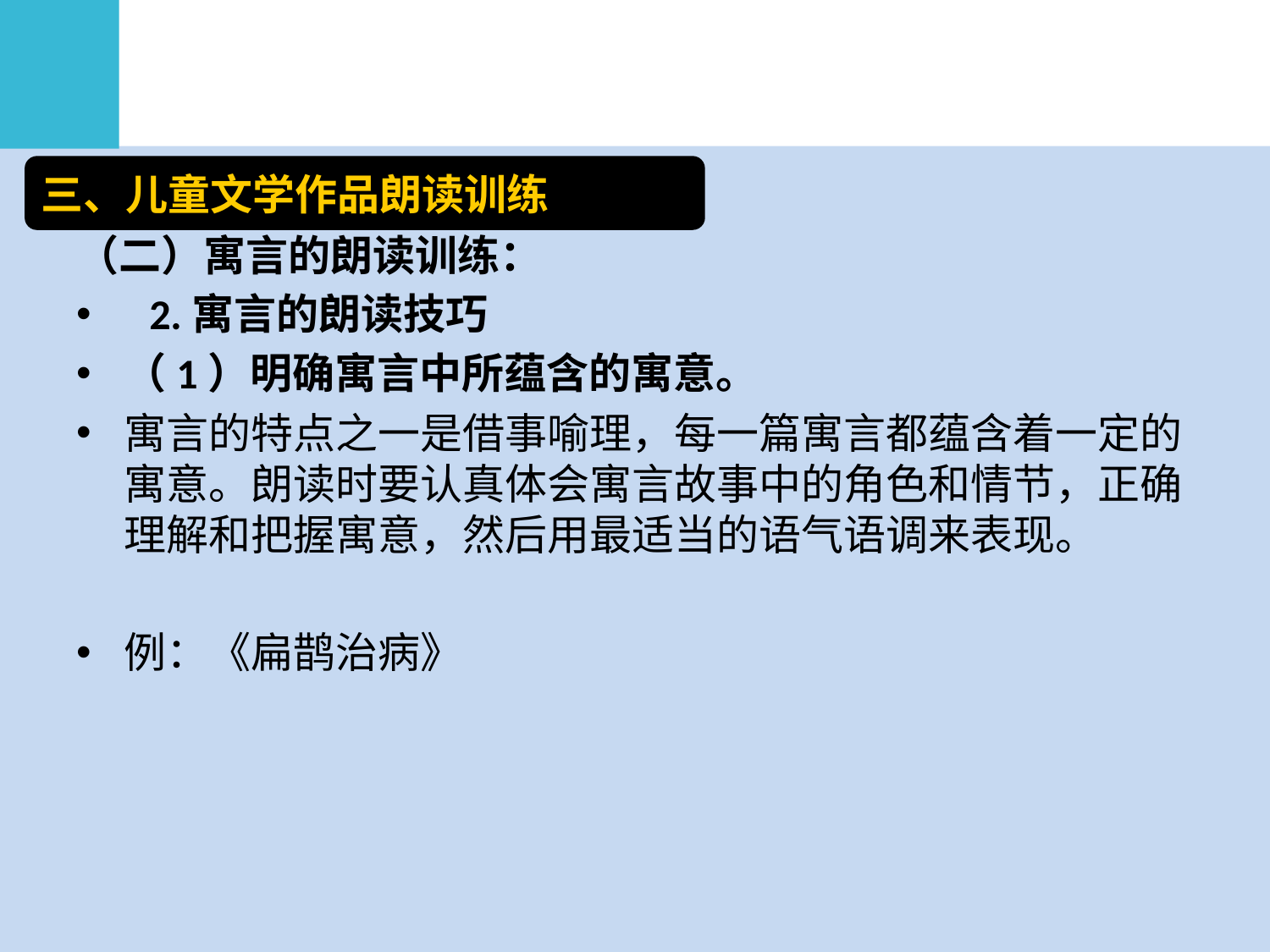

#

三、儿童文学作品朗读训练

（二）寓言的朗读训练：
 2.寓言的朗读技巧
（1）明确寓言中所蕴含的寓意。
寓言的特点之一是借事喻理，每一篇寓言都蕴含着一定的寓意。朗读时要认真体会寓言故事中的角色和情节，正确理解和把握寓意，然后用最适当的语气语调来表现。

例：《扁鹊治病》